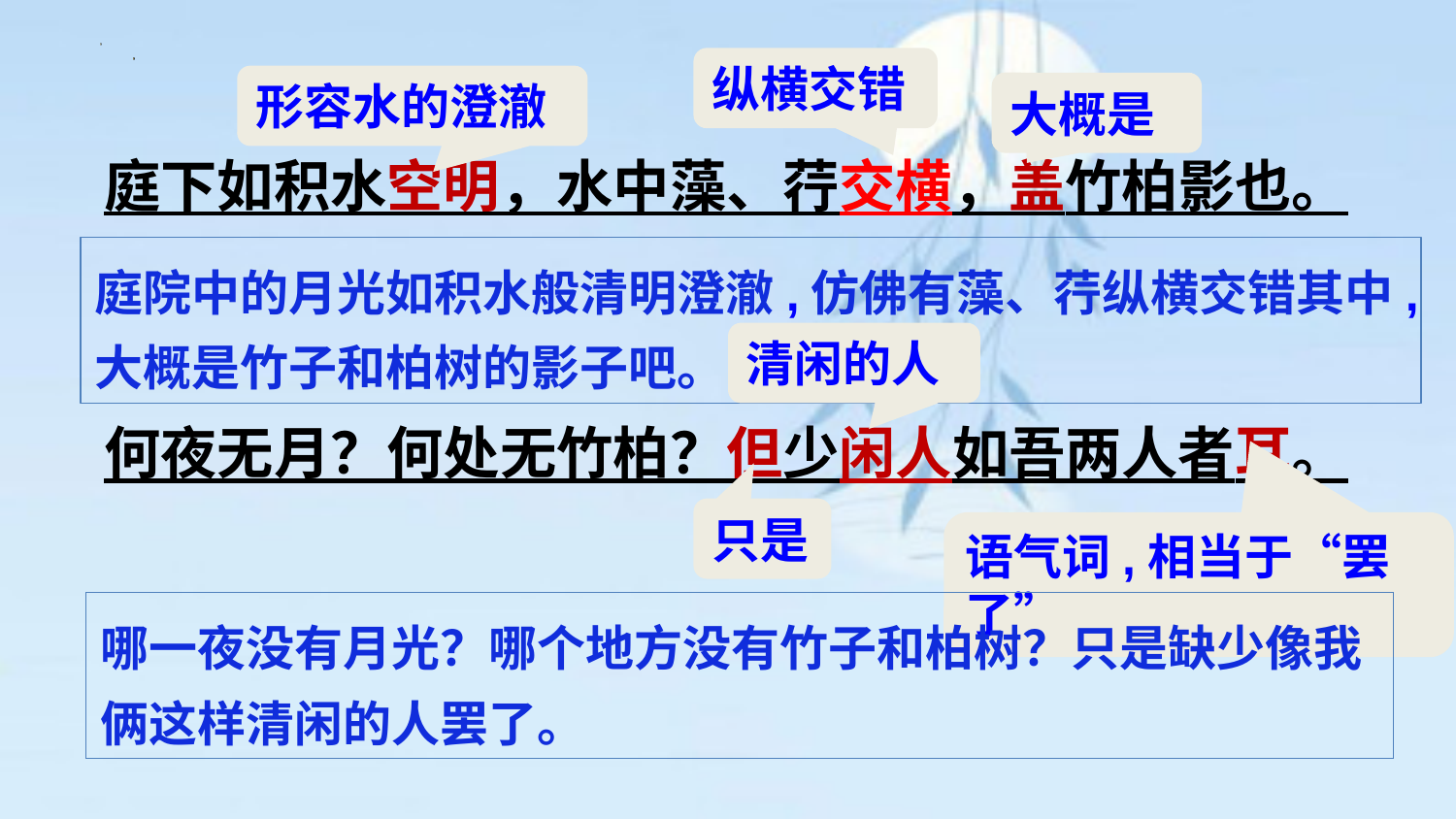

纵横交错
形容水的澄澈
大概是
庭下如积水空明，水中藻、荇交横，盖竹柏影也。

何夜无月？何处无竹柏？但少闲人如吾两人者耳。
庭院中的月光如积水般清明澄澈,仿佛有藻、荇纵横交错其中,大概是竹子和柏树的影子吧。
清闲的人
只是
语气词,相当于“罢了”
哪一夜没有月光？哪个地方没有竹子和柏树？只是缺少像我俩这样清闲的人罢了。